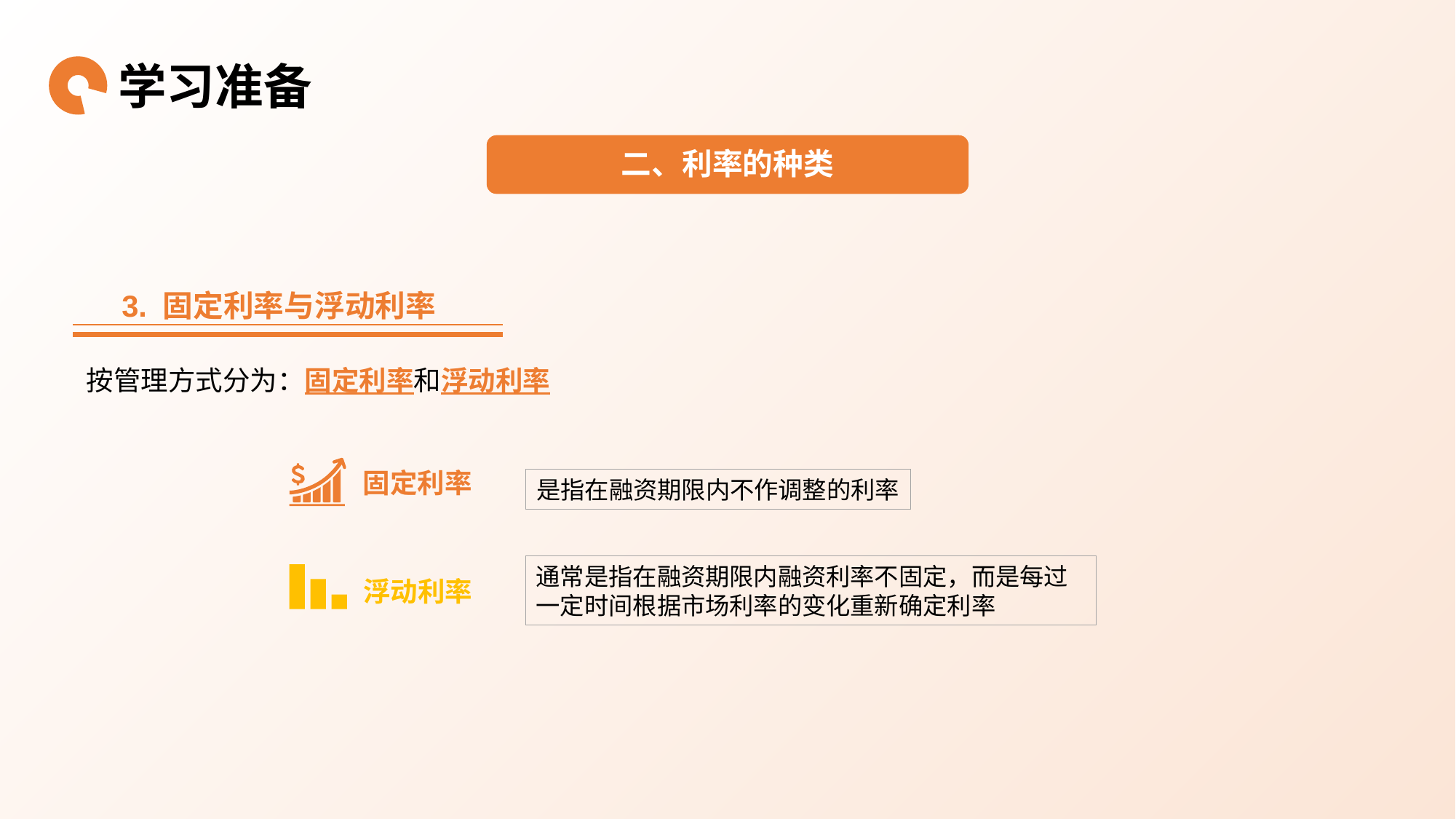

学习准备

二、利率的种类
3. 固定利率与浮动利率
按管理方式分为：固定利率和浮动利率

固定利率
是指在融资期限内不作调整的利率
通常是指在融资期限内融资利率不固定，而是每过一定时间根据市场利率的变化重新确定利率

浮动利率